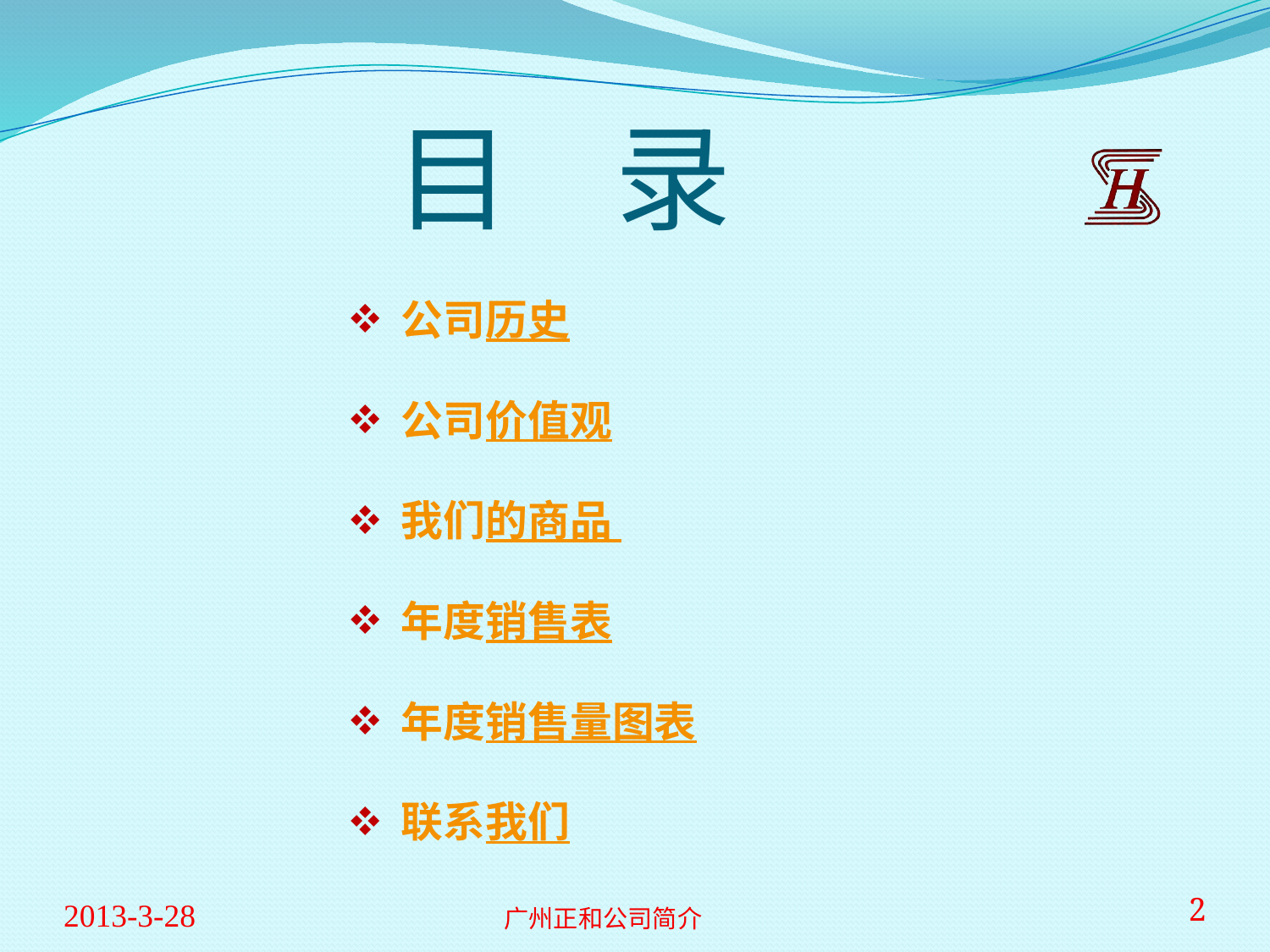

# 目    录
 公司历史
 公司价值观
 我们的商品
 年度销售表
 年度销售量图表
 联系我们
2013-3-28
广州正和公司简介
2